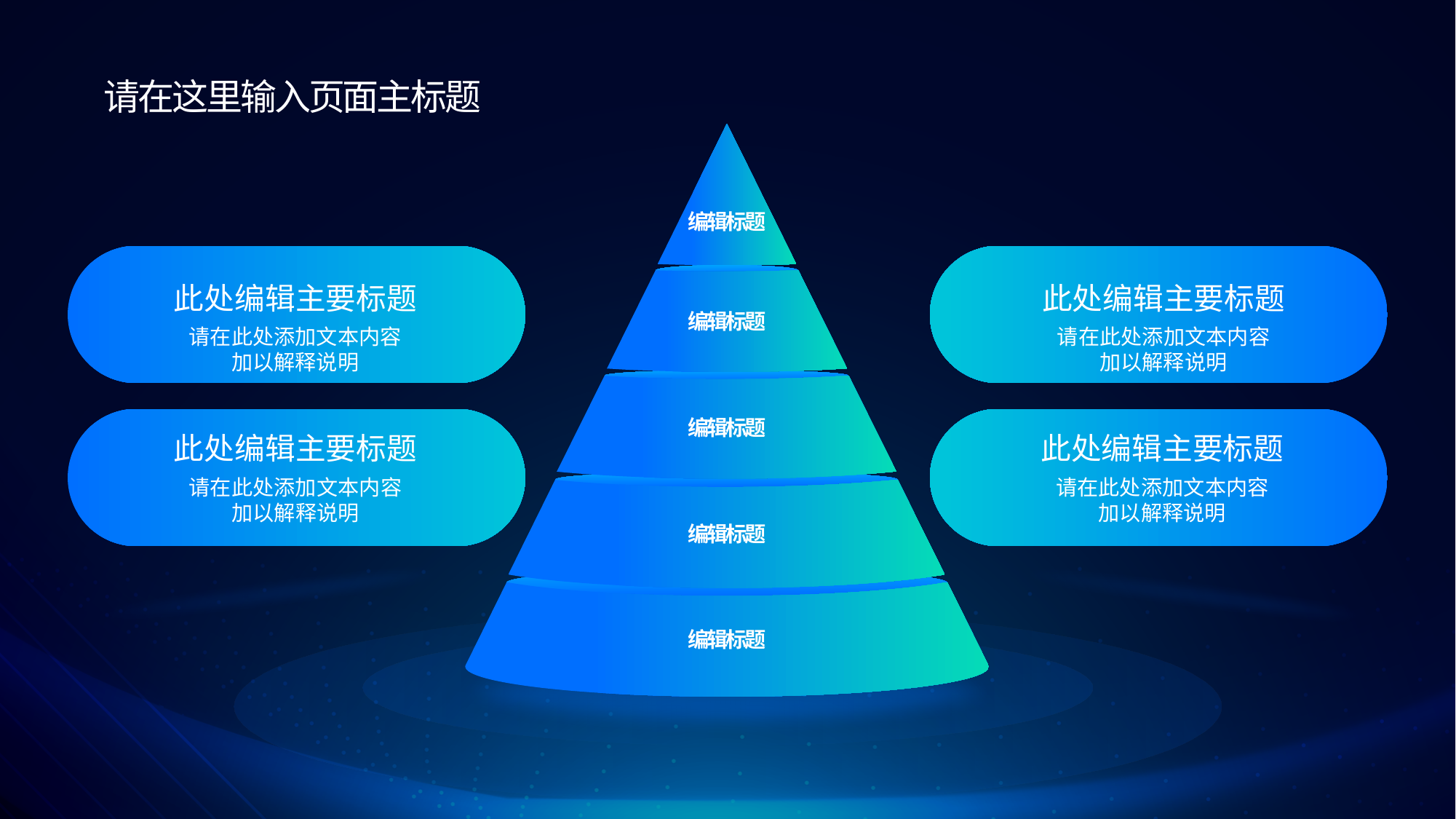

请在这里输入页面主标题

编辑标题

此处编辑主要标题
请在此处添加文本内容
加以解释说明

此处编辑主要标题
请在此处添加文本内容
加以解释说明

此处编辑主要标题
请在此处添加文本内容
加以解释说明

此处编辑主要标题
请在此处添加文本内容
加以解释说明

编辑标题

编辑标题

编辑标题

编辑标题